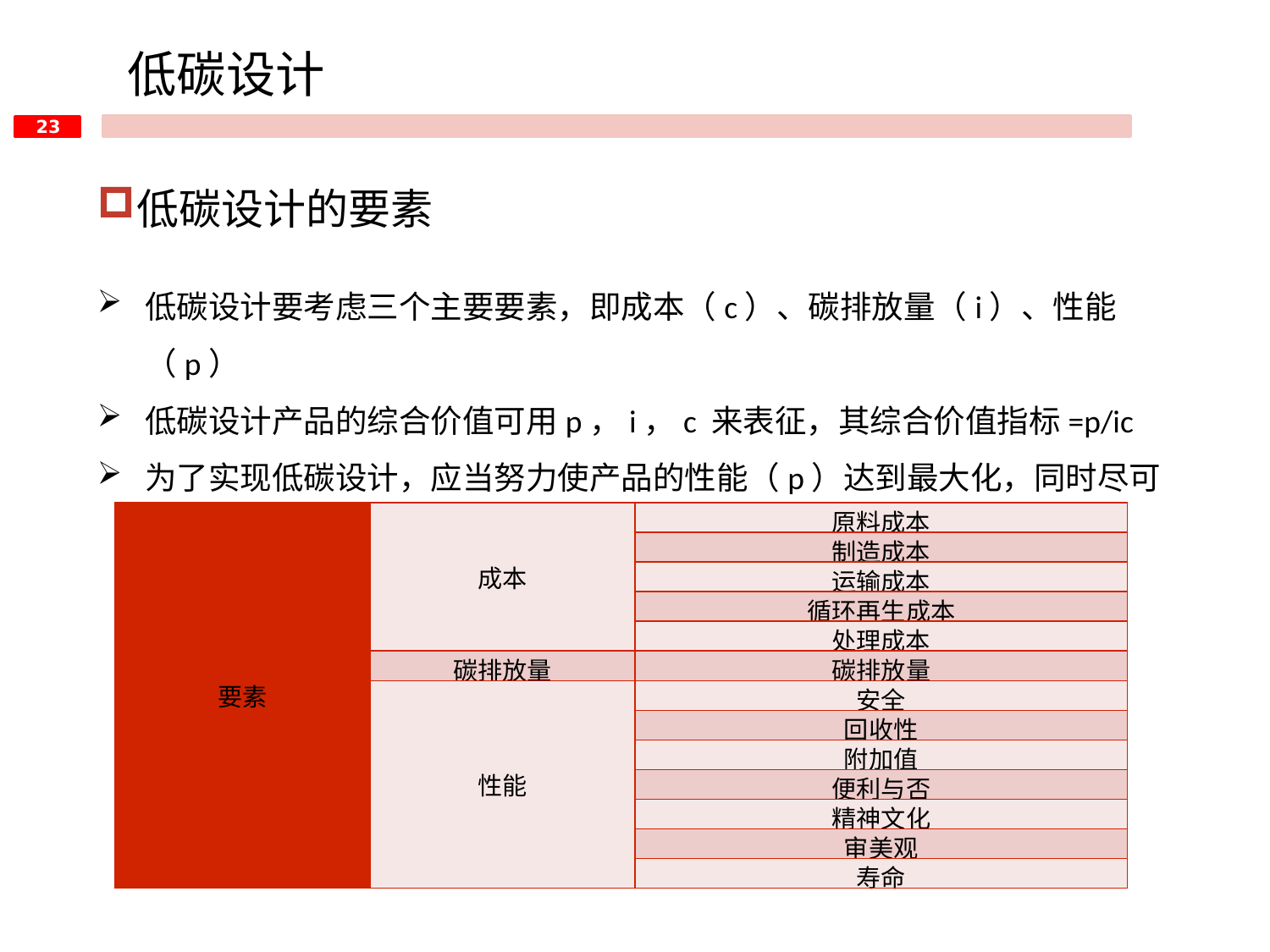

低碳设计
23

低碳设计的要素
低碳设计要考虑三个主要要素，即成本（c）、碳排放量（i）、性能（p）
低碳设计产品的综合价值可用p，i，c 来表征，其综合价值指标=p/ic
为了实现低碳设计，应当努力使产品的性能（p）达到最大化，同时尽可能降低其环境影响（i）和成本（c），从而提升产品的综合价值指标
| 要素 | 成本 | 原料成本 |
| --- | --- | --- |
|  |  | 制造成本 |
|  |  | 运输成本 |
|  |  | 循环再生成本 |
|  |  | 处理成本 |
|  | 碳排放量 | 碳排放量 |
|  | 性能 | 安全 |
|  |  | 回收性 |
|  |  | 附加值 |
|  |  | 便利与否 |
|  |  | 精神文化 |
|  |  | 审美观 |
|  |  | 寿命 |